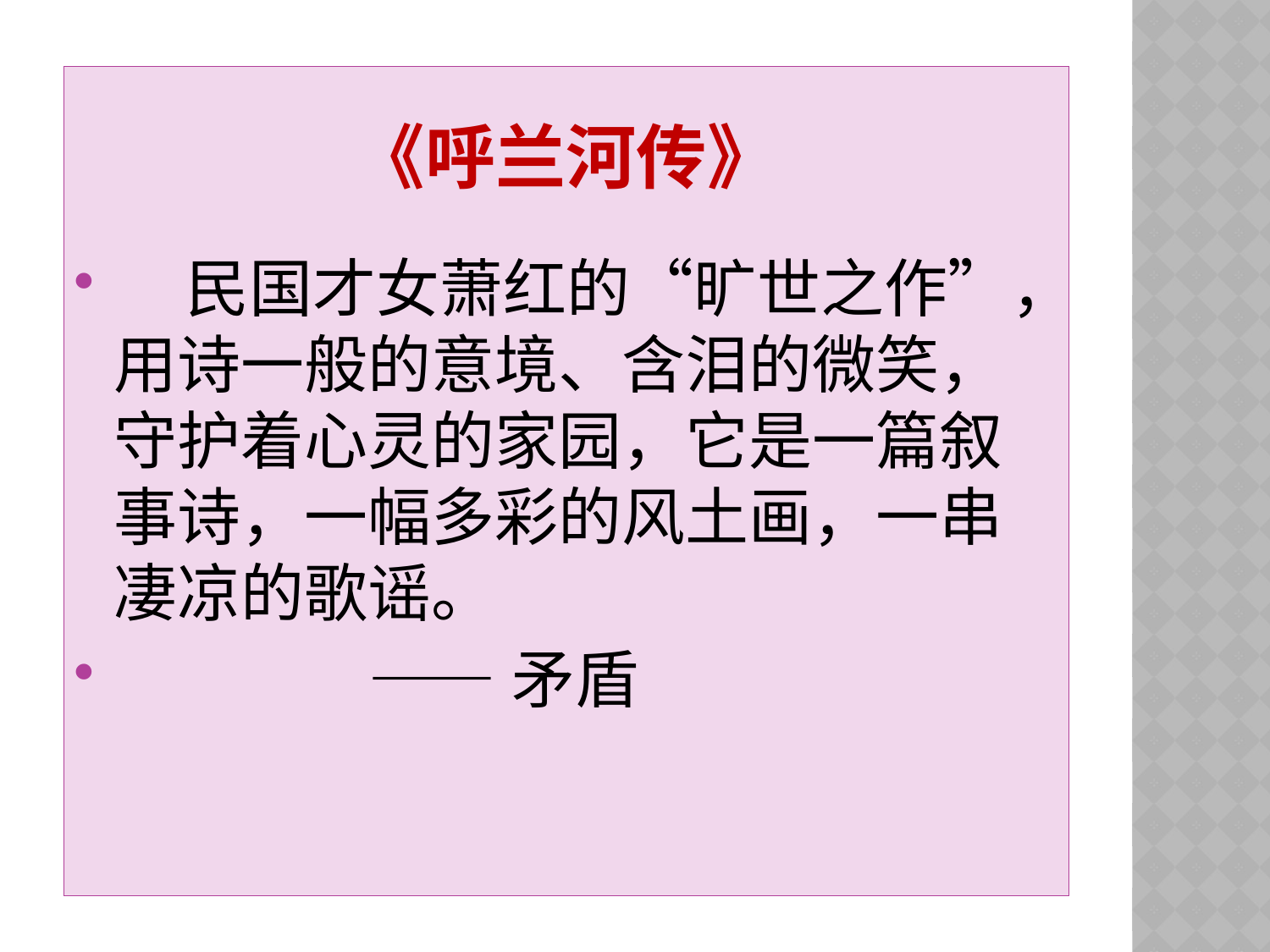

《呼兰河传》

    民国才女萧红的“旷世之作”，用诗一般的意境、含泪的微笑，守护着心灵的家园，它是一篇叙事诗，一幅多彩的风土画，一串凄凉的歌谣。
                  ——矛盾